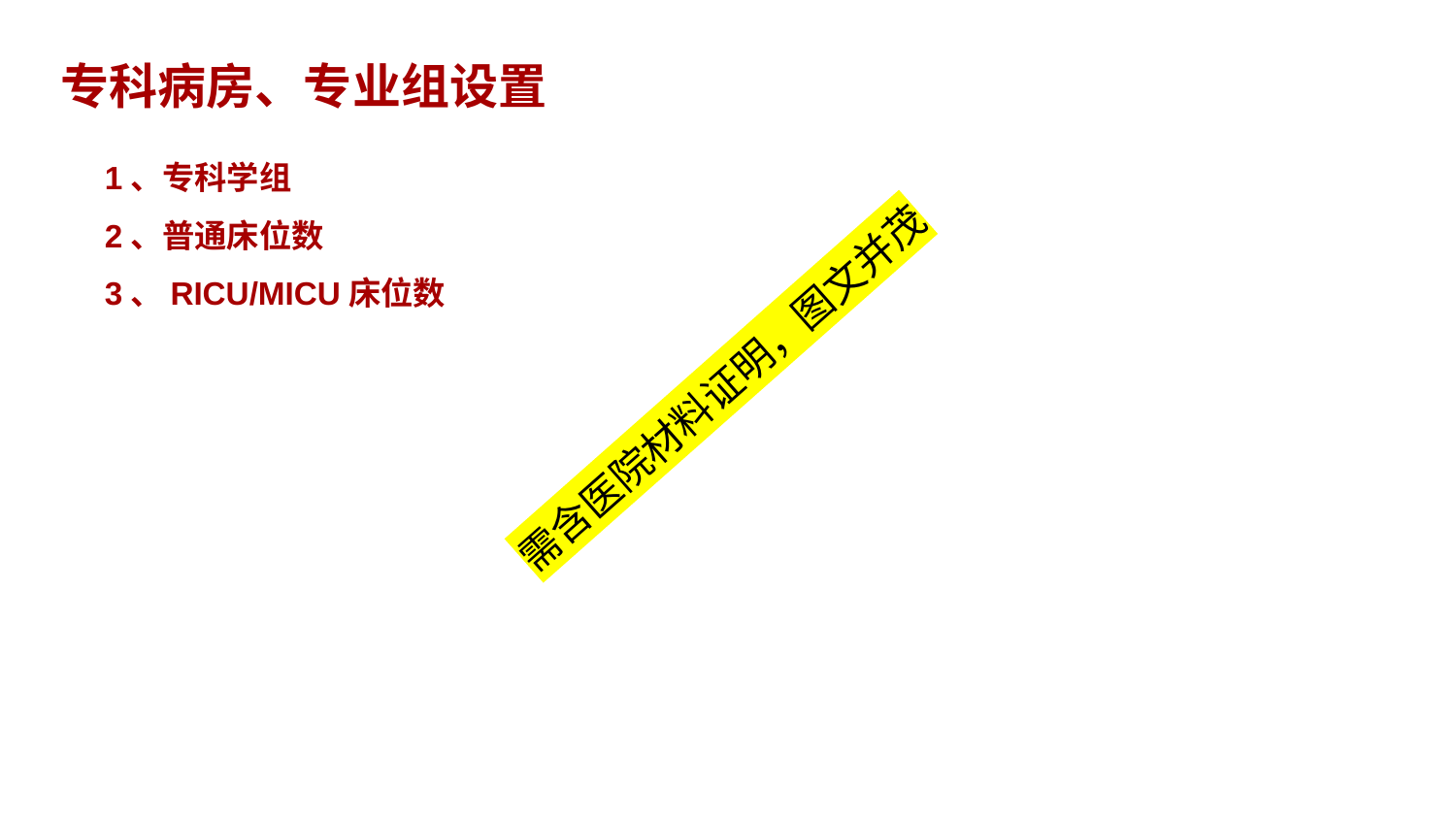

专科病房、专业组设置
1、专科学组
2、普通床位数
3、RICU/MICU床位数

需含医院材料证明，图文并茂